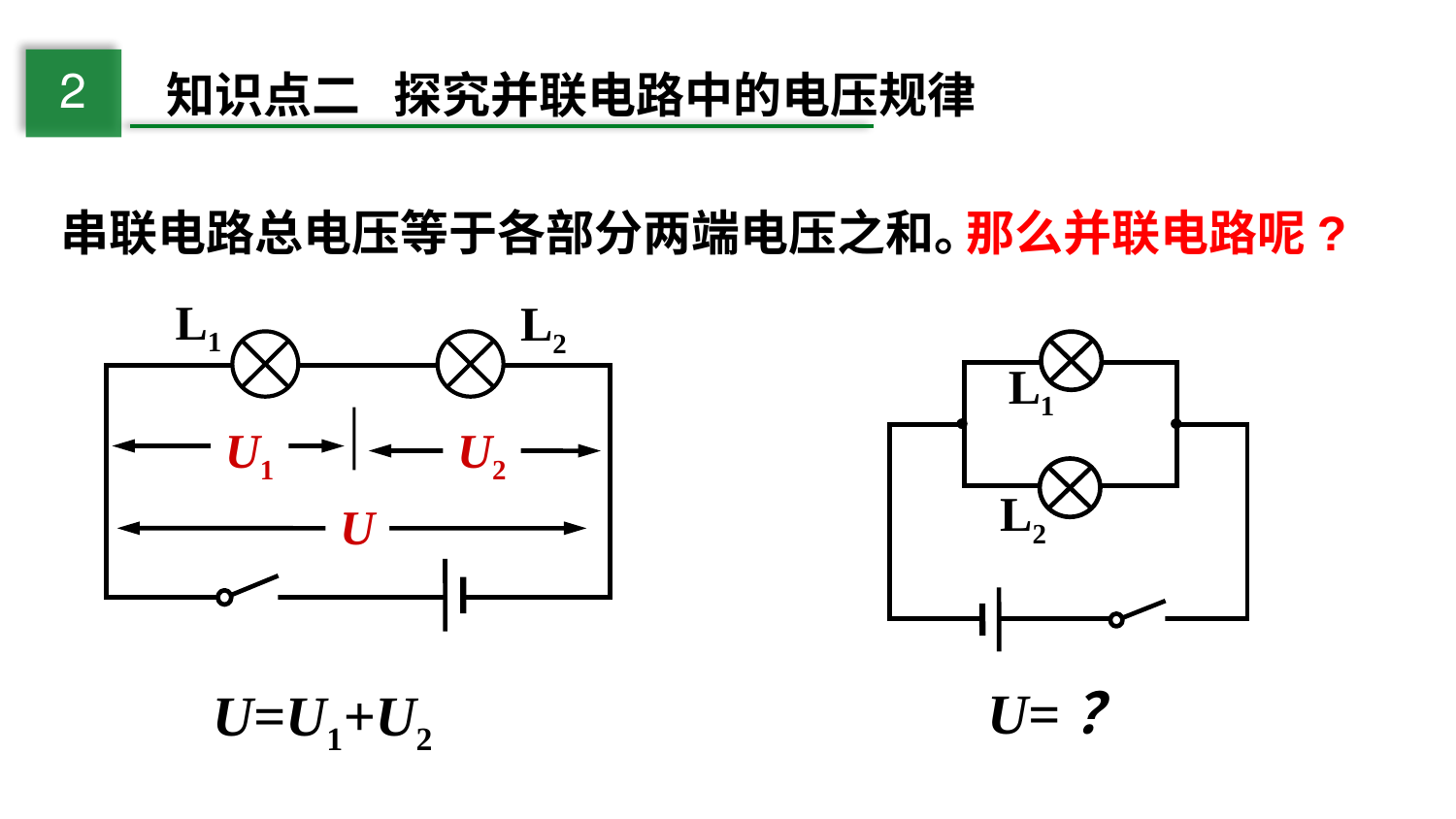

2
知识点二   探究并联电路中的电压规律
串联电路总电压等于各部分两端电压之和。
那么并联电路呢?
L1
L2

L1

L2

U1
U2

U

U=？
U=U1+U2